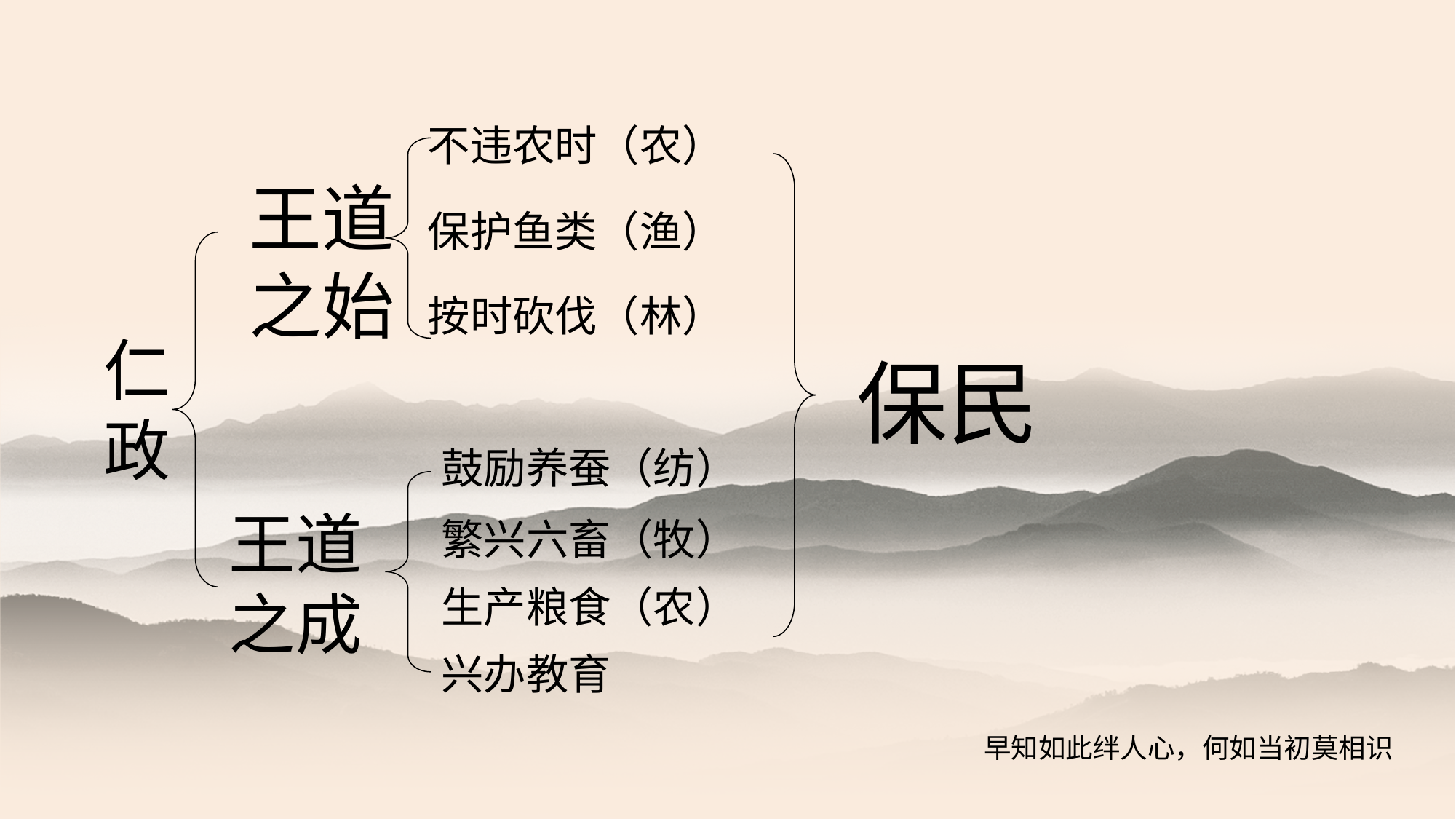

不违农时（农）

王道
之始
保护鱼类（渔）

按时砍伐（林）
仁政
保民
鼓励养蚕（纺）

王道
之成
繁兴六畜（牧）
生产粮食（农）
兴办教育